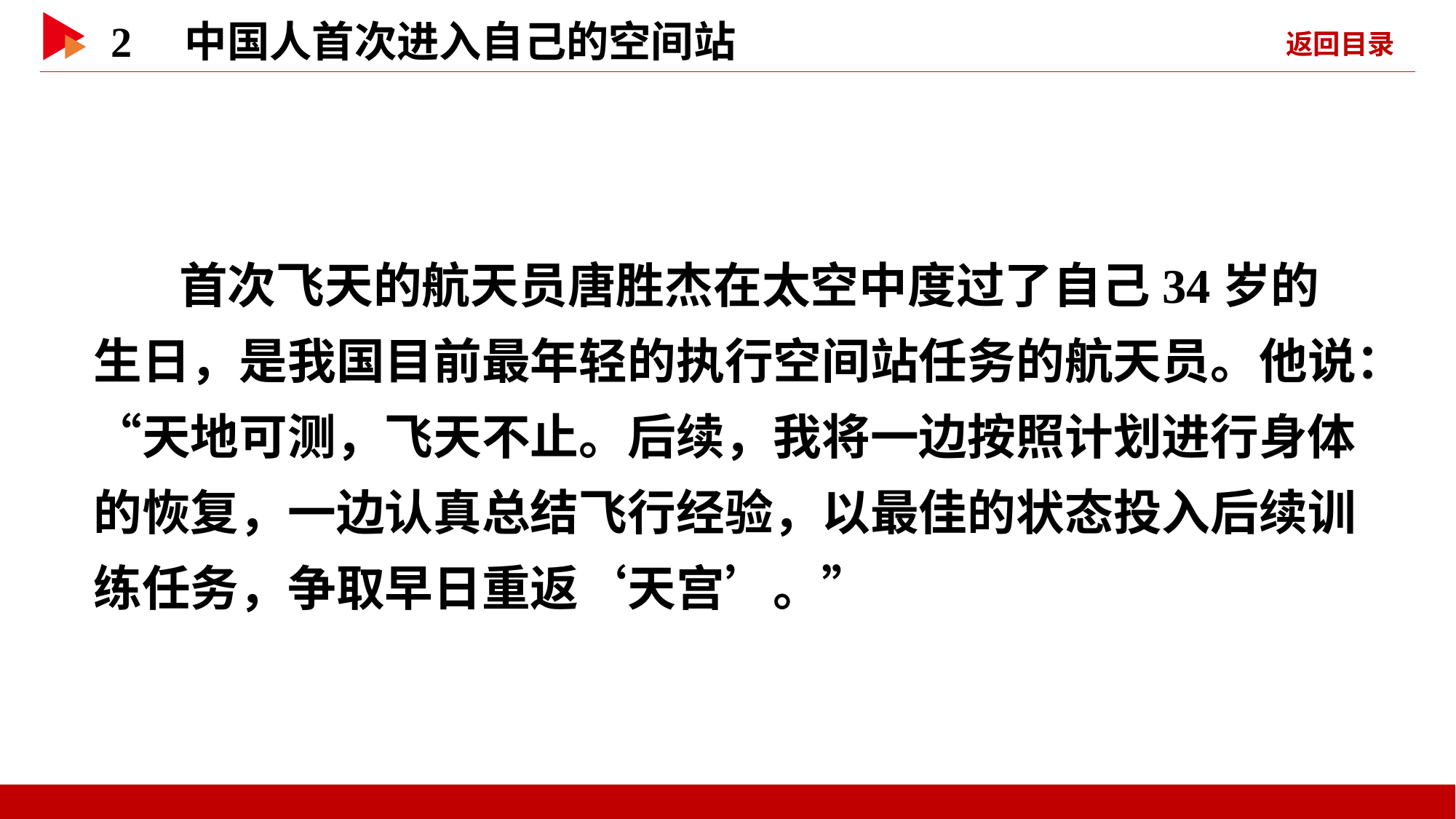

首次飞天的航天员唐胜杰在太空中度过了自己34岁的生日，是我国目前最年轻的执行空间站任务的航天员。他说：“天地可测，飞天不止。后续，我将一边按照计划进行身体的恢复，一边认真总结飞行经验，以最佳的状态投入后续训练任务，争取早日重返‘天宫’。”